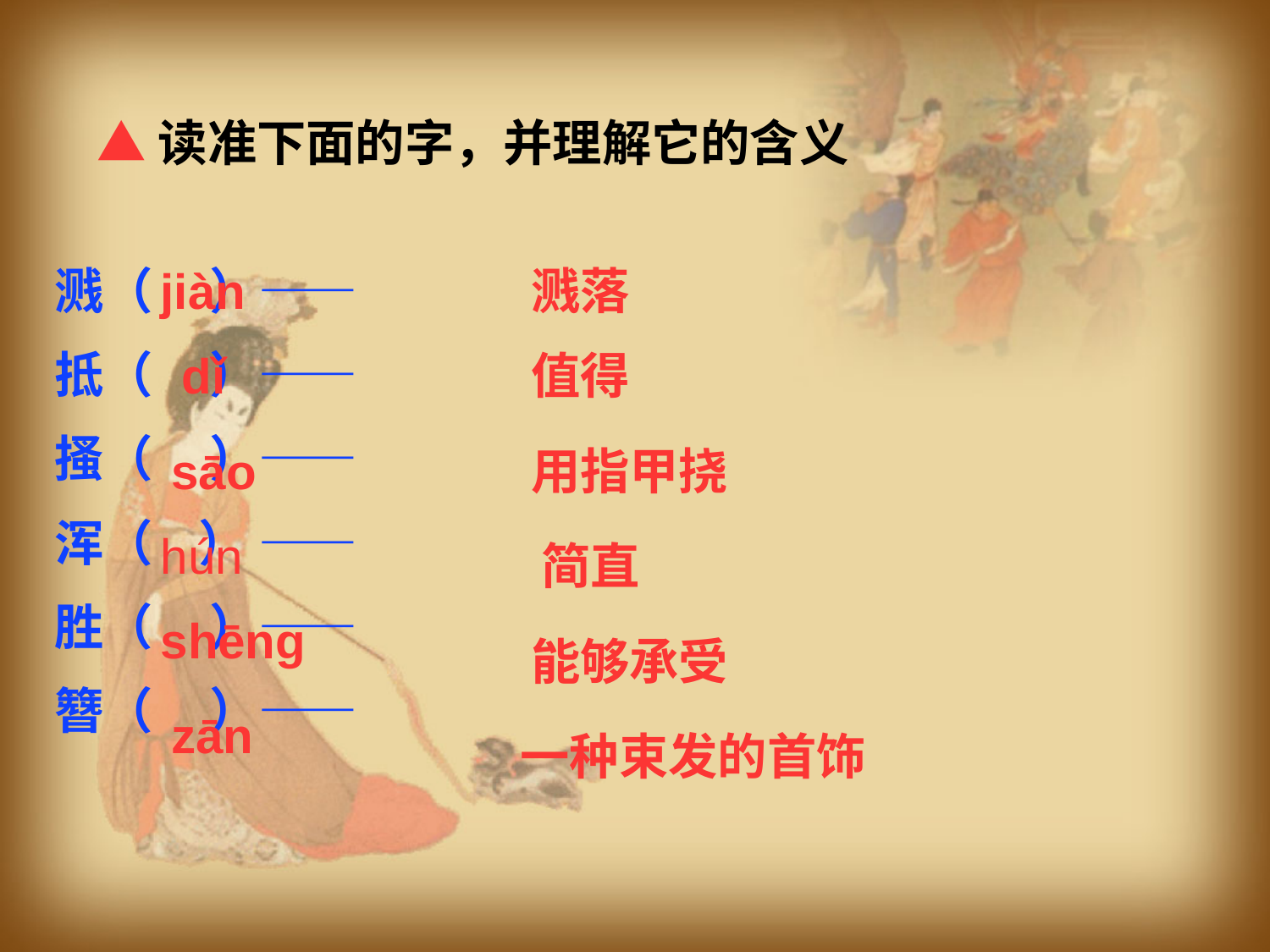

▲读准下面的字，并理解它的含义
溅（     ）——
抵（     ）——
搔（     ）——
浑（    ） ——
胜（     ）——
簪（     ）——
jiàn
溅落
dǐ
值得
sāo
用指甲挠
hún
简直
shēng
能够承受
zān
一种束发的首饰